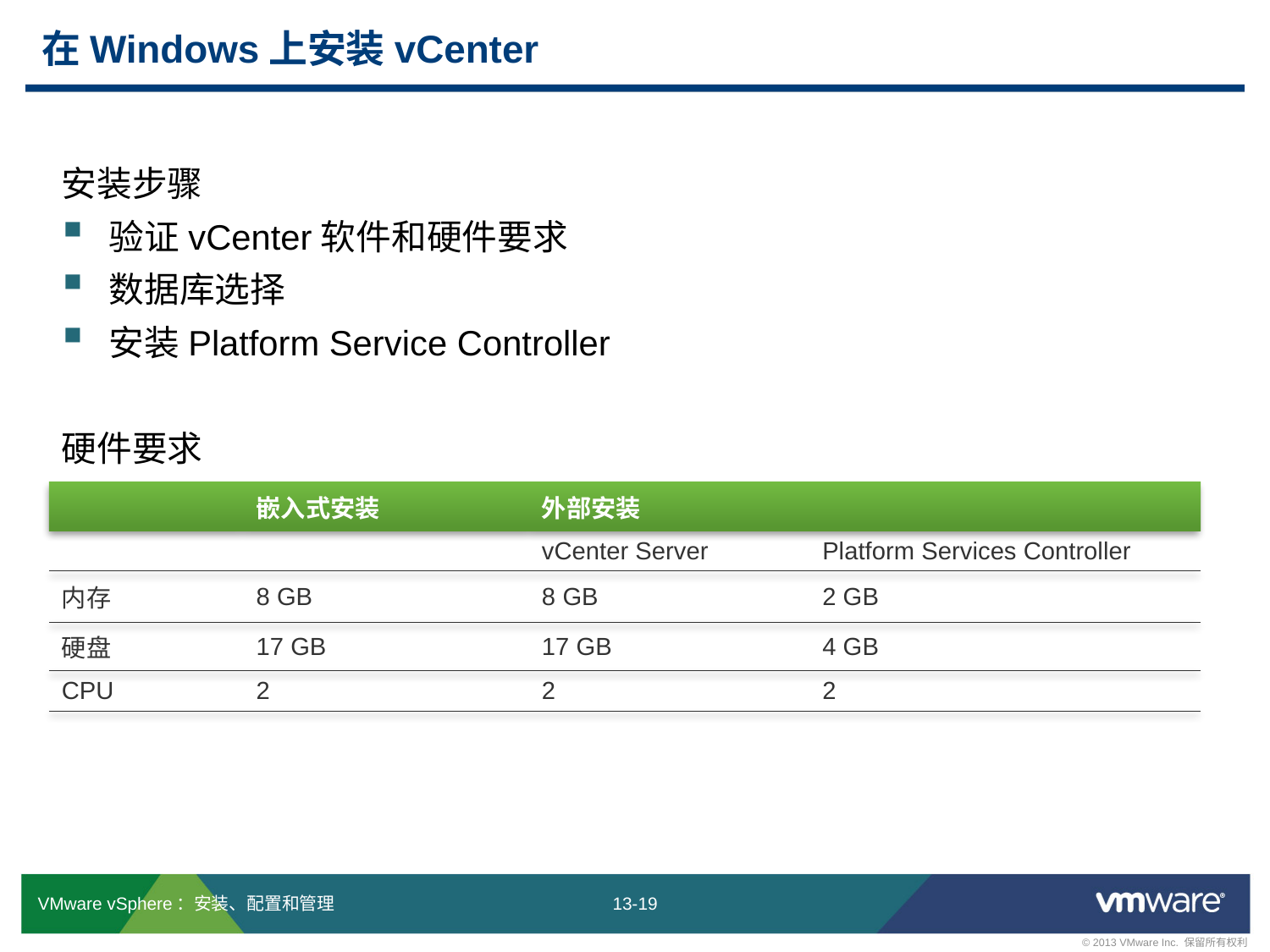

# 在Windows上安装vCenter
安装步骤
验证vCenter软件和硬件要求
数据库选择
安装Platform Service Controller

硬件要求

|  | 嵌入式安装 |  | 外部安装 |  |
| --- | --- | --- | --- | --- |
|  |  |  | vCenter Server | Platform Services Controller |
| 内存 | 8 GB |  | 8 GB | 2 GB |
| 硬盘 | 17 GB |  | 17 GB | 4 GB |
| CPU | 2 |  | 2 | 2 |